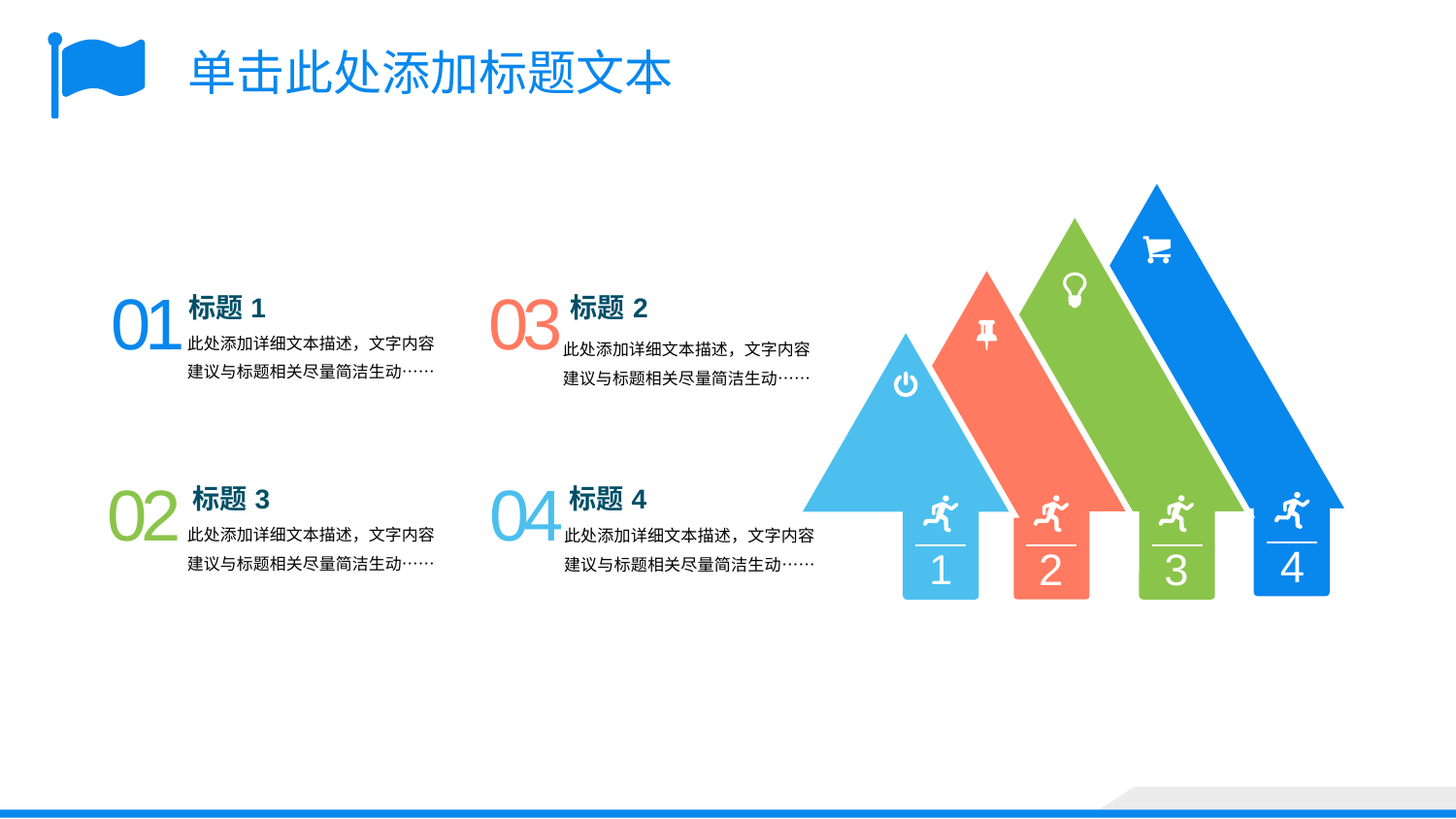

单击此处添加标题文本

4

3

2
01
标题1
此处添加详细文本描述，文字内容建议与标题相关尽量简洁生动……
03
标题2
此处添加详细文本描述，文字内容建议与标题相关尽量简洁生动……

1
02
标题3
此处添加详细文本描述，文字内容建议与标题相关尽量简洁生动……
04
标题4
此处添加详细文本描述，文字内容建议与标题相关尽量简洁生动……